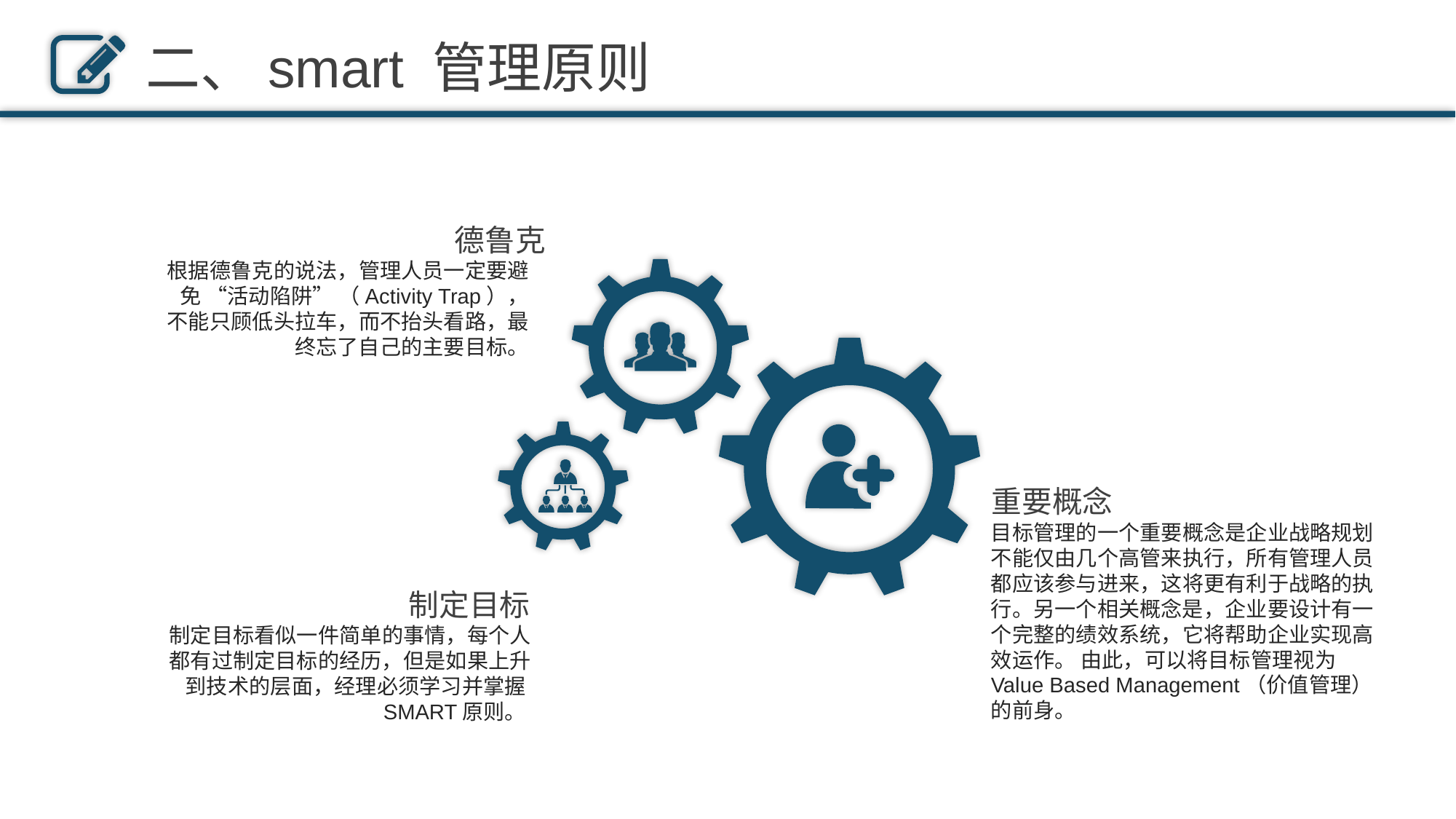

二、smart 管理原则

德鲁克
根据德鲁克的说法，管理人员一定要避免 “活动陷阱” （Activity Trap），不能只顾低头拉车，而不抬头看路，最终忘了自己的主要目标。

重要概念
目标管理的一个重要概念是企业战略规划不能仅由几个高管来执行，所有管理人员都应该参与进来，这将更有利于战略的执行。另一个相关概念是，企业要设计有一个完整的绩效系统，它将帮助企业实现高效运作。 由此，可以将目标管理视为Value Based Management（价值管理）的前身。
制定目标
制定目标看似一件简单的事情，每个人都有过制定目标的经历，但是如果上升到技术的层面，经理必须学习并掌握SMART原则。